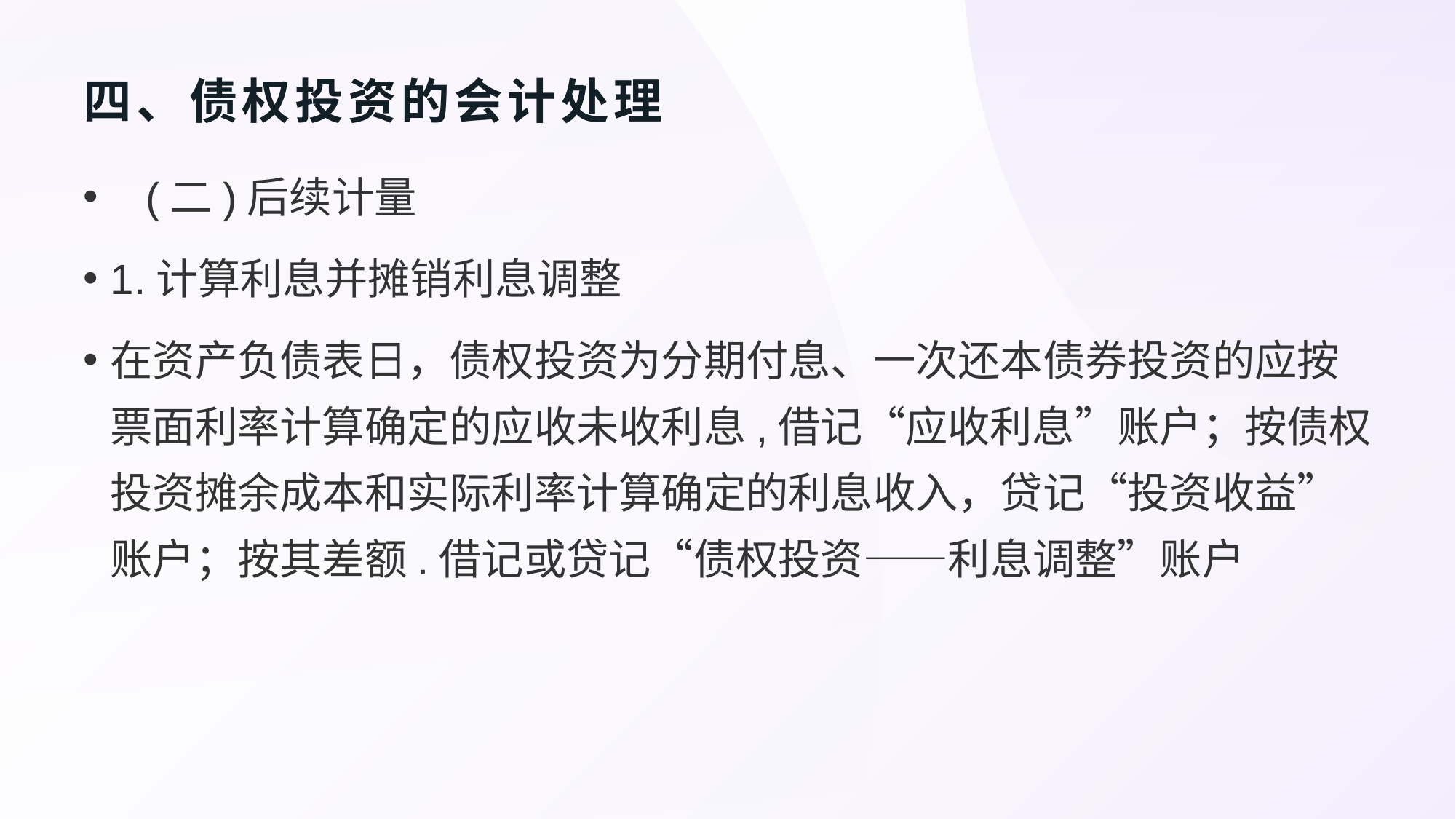

# 四、债权投资的会计处理
   (二)后续计量
1.计算利息并摊销利息调整
在资产负债表日，债权投资为分期付息、一次还本债券投资的应按票面利率计算确定的应收未收利息,借记“应收利息”账户；按债权投资摊余成本和实际利率计算确定的利息收入，贷记“投资收益”账户；按其差额.借记或贷记“债权投资——利息调整”账户